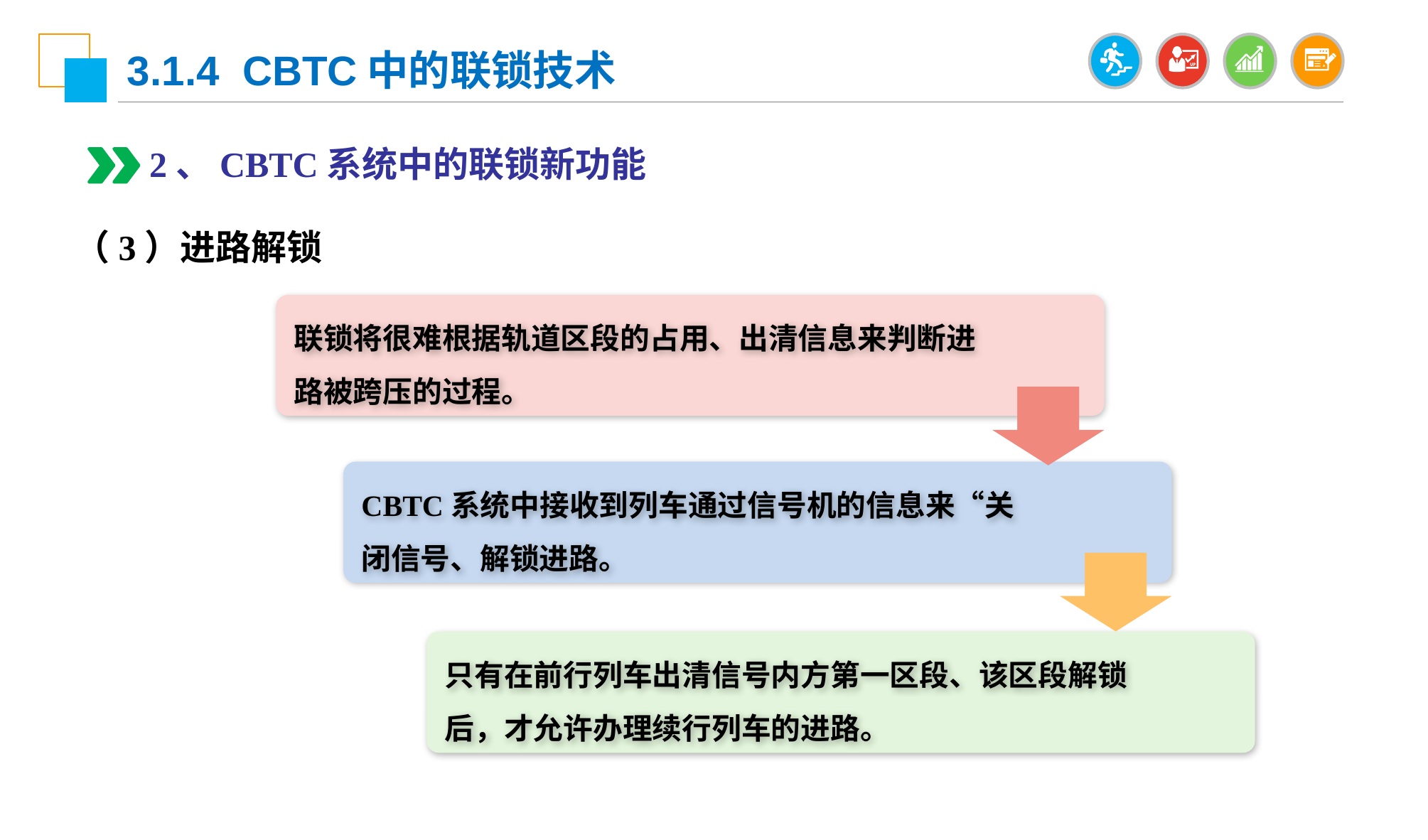

3.1.4  CBTC中的联锁技术
2、CBTC系统中的联锁新功能

（3）进路解锁

联锁将很难根据轨道区段的占用、出清信息来判断进路被跨压的过程。

CBTC系统中接收到列车通过信号机的信息来“关闭信号、解锁进路。

只有在前行列车出清信号内方第一区段、该区段解锁后，才允许办理续行列车的进路。